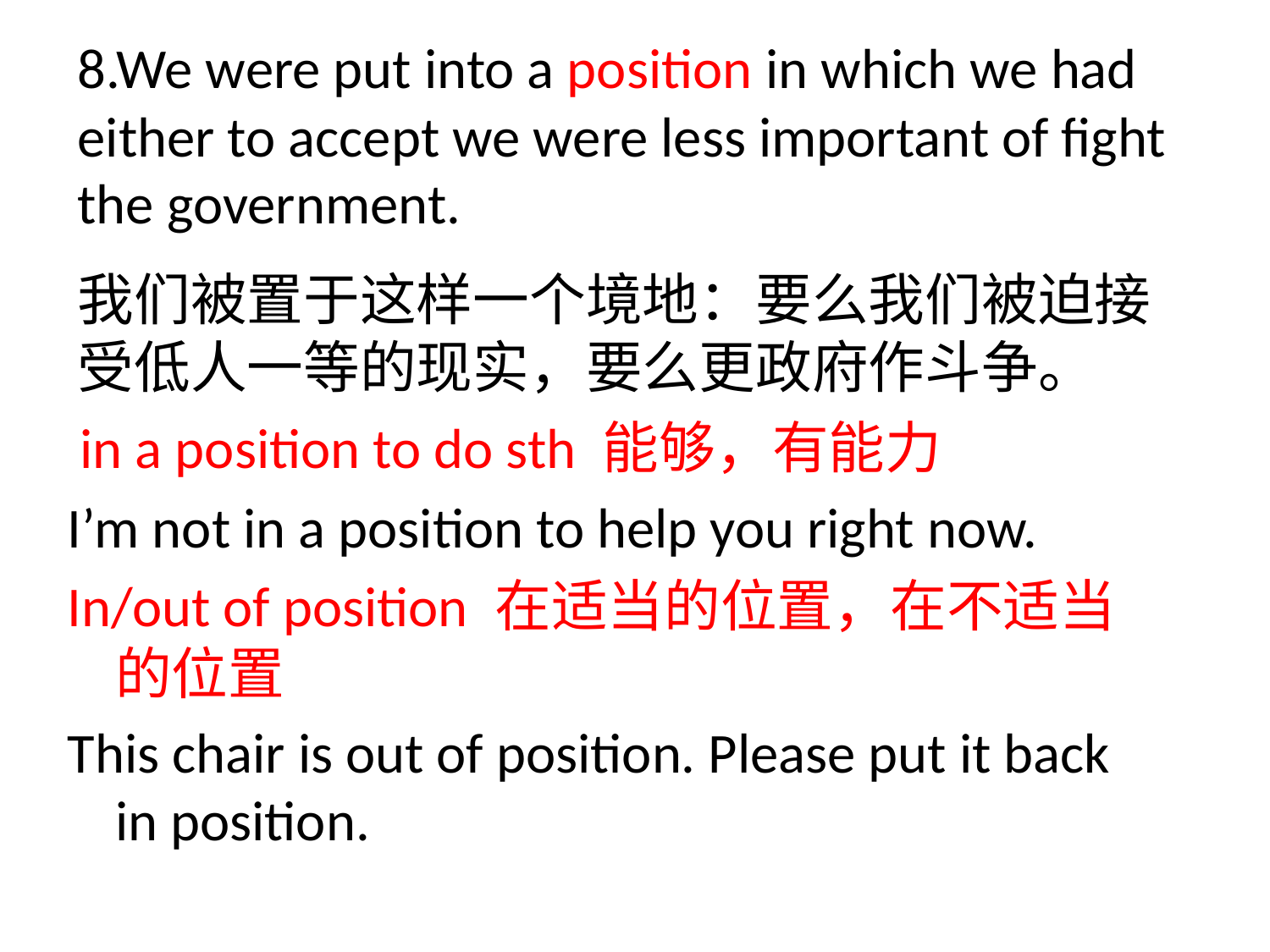

8.We were put into a position in which we had either to accept we were less important of fight the government.
我们被置于这样一个境地：要么我们被迫接受低人一等的现实，要么更政府作斗争。
 in a position to do sth 能够，有能力
I’m not in a position to help you right now.
In/out of position 在适当的位置，在不适当的位置
This chair is out of position. Please put it back in position.